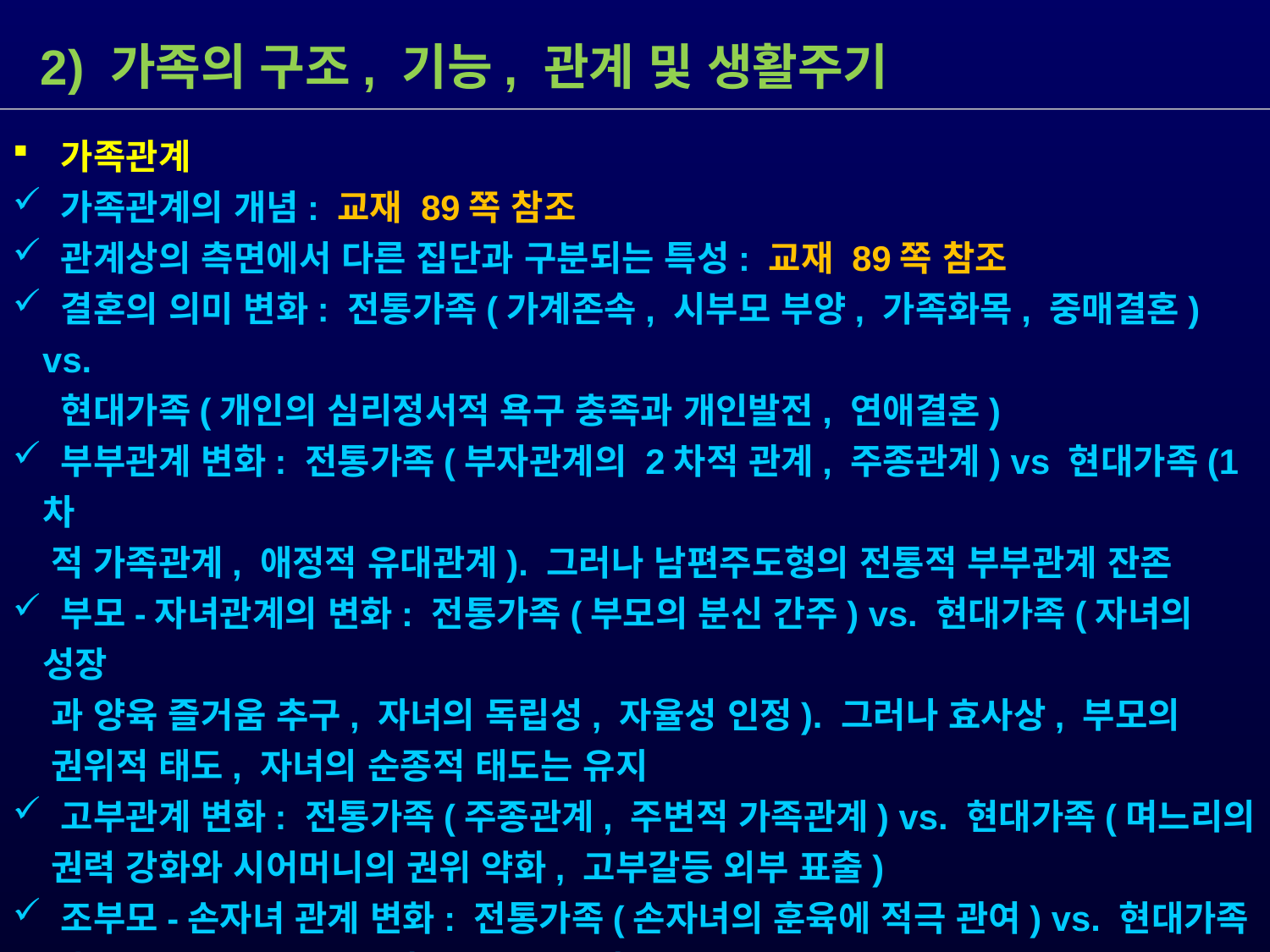

2) 가족의 구조, 기능, 관계 및 생활주기
 가족관계
 가족관계의 개념: 교재 89쪽 참조
 관계상의 측면에서 다른 집단과 구분되는 특성: 교재 89쪽 참조
 결혼의 의미 변화: 전통가족(가계존속, 시부모 부양, 가족화목, 중매결혼) vs.
    현대가족(개인의 심리정서적 욕구 충족과 개인발전, 연애결혼)
 부부관계 변화: 전통가족(부자관계의 2차적 관계, 주종관계) vs 현대가족(1차
   적 가족관계, 애정적 유대관계). 그러나 남편주도형의 전통적 부부관계 잔존
 부모-자녀관계의 변화: 전통가족(부모의 분신 간주) vs. 현대가족(자녀의 성장
   과 양육 즐거움 추구, 자녀의 독립성, 자율성 인정). 그러나 효사상, 부모의
   권위적 태도, 자녀의 순종적 태도는 유지
 고부관계 변화: 전통가족(주종관계, 주변적 가족관계) vs. 현대가족(며느리의
   권력 강화와 시어머니의 권위 약화, 고부갈등 외부 표출)
 조부모-손자녀 관계 변화: 전통가족(손자녀의 훈육에 적극 관여) vs. 현대가족
   (훈육기능 약화, 원거리형과 재미추구형 관계 증가_
 형제관계: 위계적 서열구조의 속성은 약화되고 정서적 결속이 강화
 친척관계: 범위가 3∼4촌 정도까지로 축소, 특별한 행사나 위기시 접촉, 지지